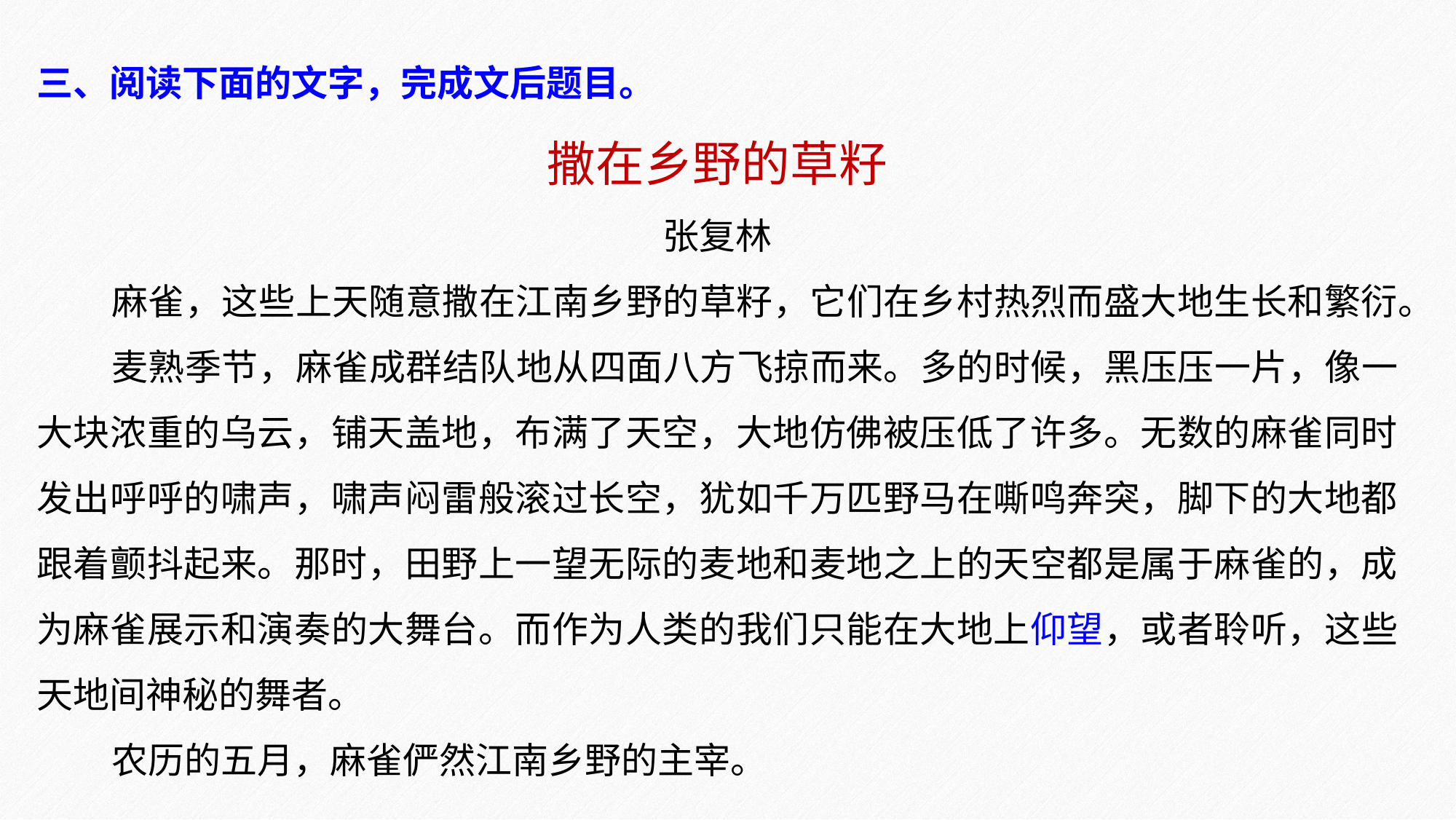

三、阅读下面的文字，完成文后题目。
撒在乡野的草籽
张复林
麻雀，这些上天随意撒在江南乡野的草籽，它们在乡村热烈而盛大地生长和繁衍。
麦熟季节，麻雀成群结队地从四面八方飞掠而来。多的时候，黑压压一片，像一大块浓重的乌云，铺天盖地，布满了天空，大地仿佛被压低了许多。无数的麻雀同时发出呼呼的啸声，啸声闷雷般滚过长空，犹如千万匹野马在嘶鸣奔突，脚下的大地都跟着颤抖起来。那时，田野上一望无际的麦地和麦地之上的天空都是属于麻雀的，成为麻雀展示和演奏的大舞台。而作为人类的我们只能在大地上仰望，或者聆听，这些天地间神秘的舞者。
农历的五月，麻雀俨然江南乡野的主宰。